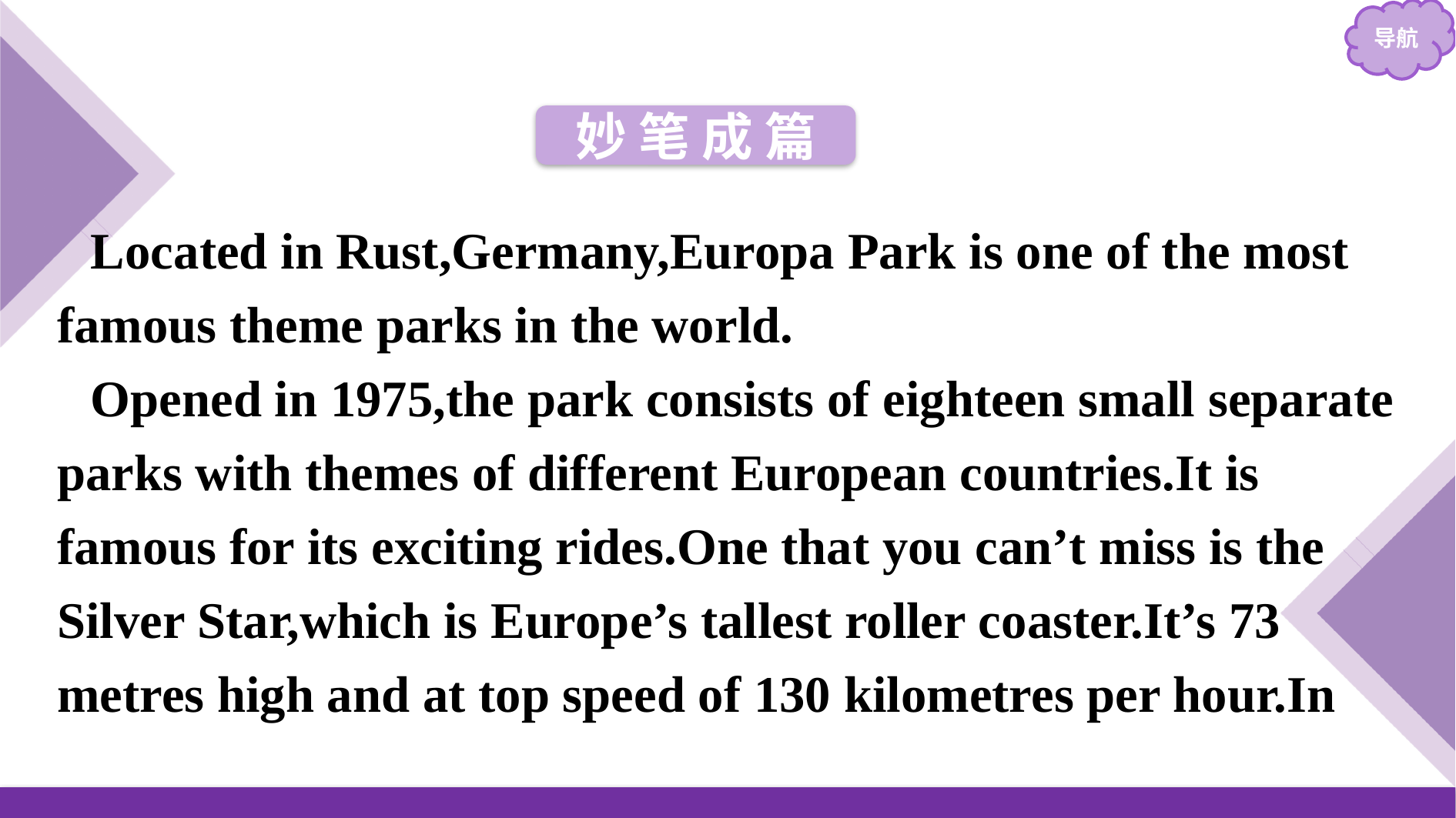

妙 笔 成 篇
Located in Rust,Germany,Europa Park is one of the most famous theme parks in the world.
Opened in 1975,the park consists of eighteen small separate parks with themes of different European countries.It is famous for its exciting rides.One that you can’t miss is the Silver Star,which is Europe’s tallest roller coaster.It’s 73 metres high and at top speed of 130 kilometres per hour.In